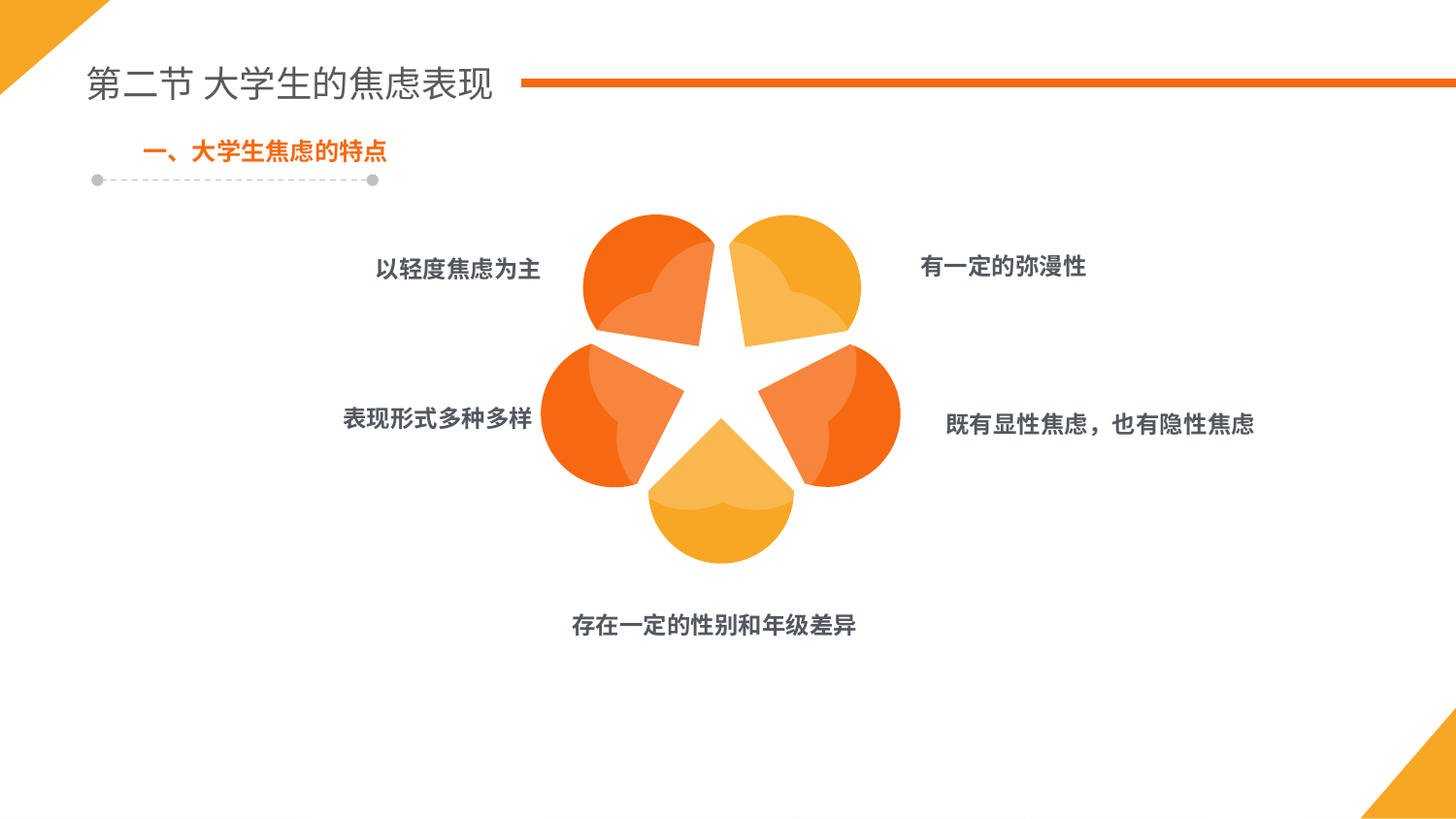

第二节 大学生的焦虑表现
一、大学生焦虑的特点

有一定的弥漫性
以轻度焦虑为主

表现形式多种多样
既有显性焦虑，也有隐性焦虑

存在一定的性别和年级差异